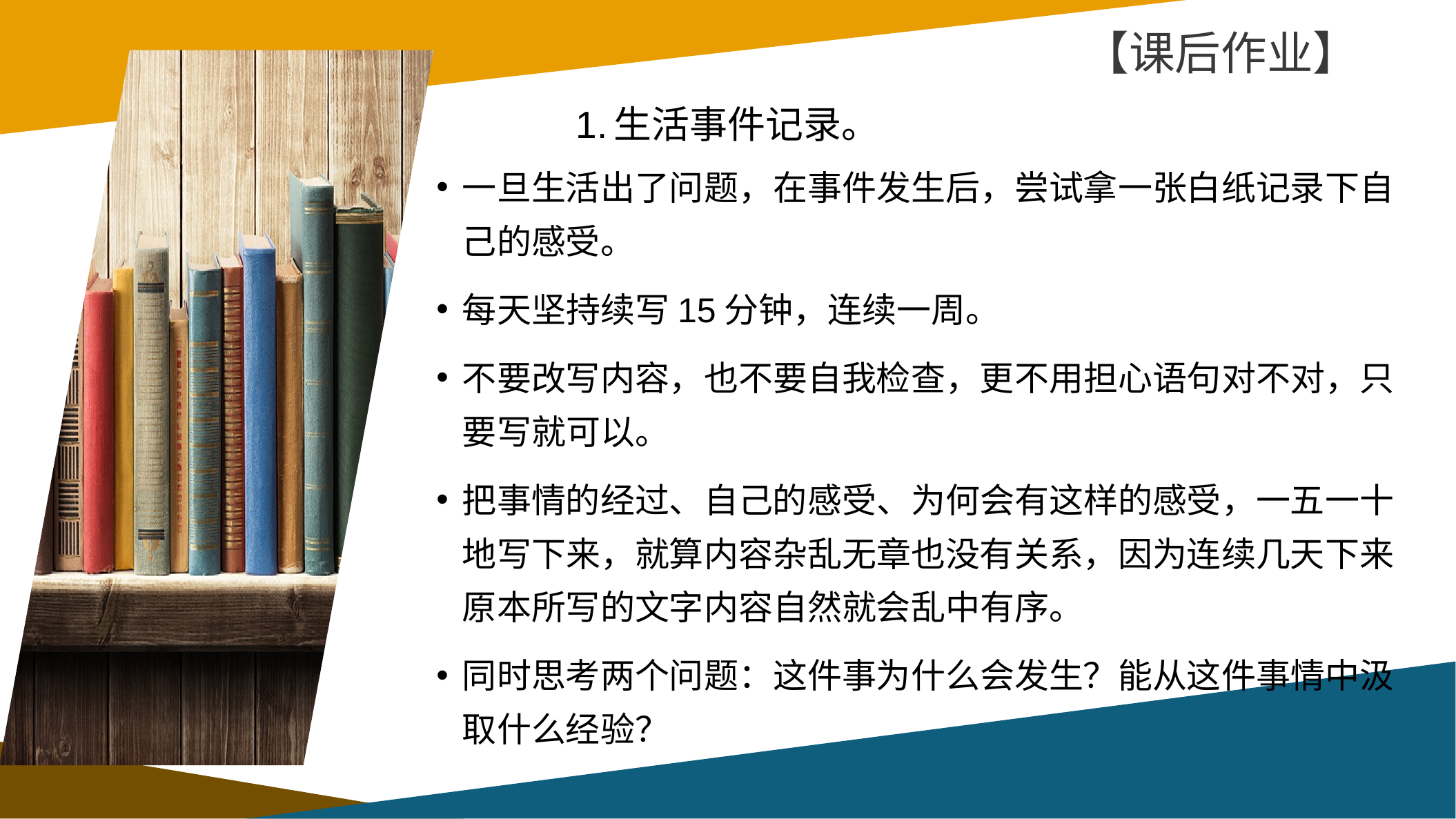

【课后作业】

# 1.生活事件记录。
一旦生活出了问题，在事件发生后，尝试拿一张白纸记录下自己的感受。
每天坚持续写15分钟，连续一周。
不要改写内容，也不要自我检查，更不用担心语句对不对，只要写就可以。
把事情的经过、自己的感受、为何会有这样的感受，一五一十地写下来，就算内容杂乱无章也没有关系，因为连续几天下来原本所写的文字内容自然就会乱中有序。
同时思考两个问题：这件事为什么会发生？能从这件事情中汲取什么经验？